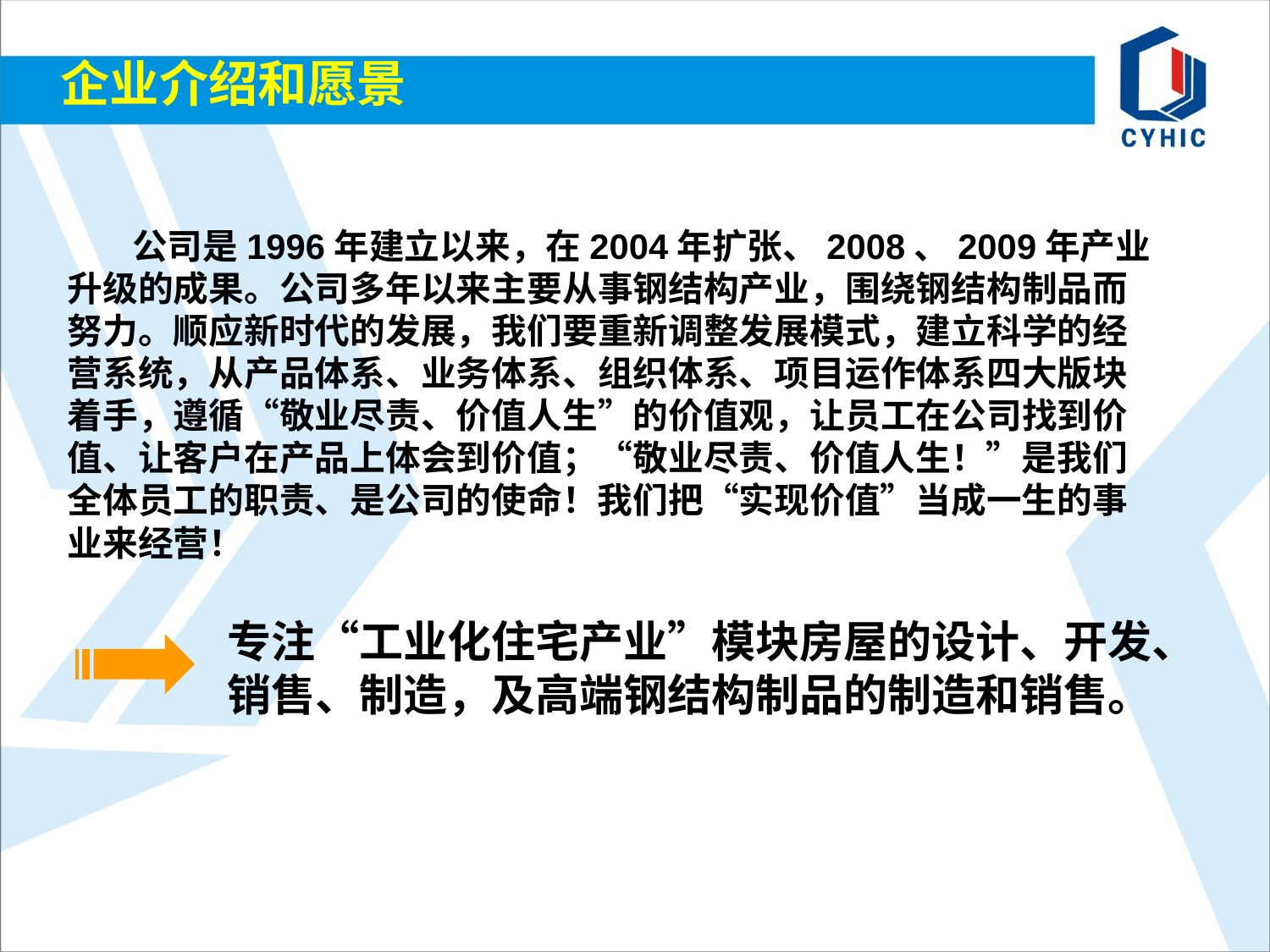

企业介绍和愿景
       公司是1996年建立以来，在2004年扩张、2008、2009年产业升级的成果。公司多年以来主要从事钢结构产业，围绕钢结构制品而努力。顺应新时代的发展，我们要重新调整发展模式，建立科学的经营系统，从产品体系、业务体系、组织体系、项目运作体系四大版块着手，遵循“敬业尽责、价值人生”的价值观，让员工在公司找到价值、让客户在产品上体会到价值；“敬业尽责、价值人生！”是我们全体员工的职责、是公司的使命！我们把“实现价值”当成一生的事业来经营！
专注“工业化住宅产业”模块房屋的设计、开发、销售、制造，及高端钢结构制品的制造和销售。